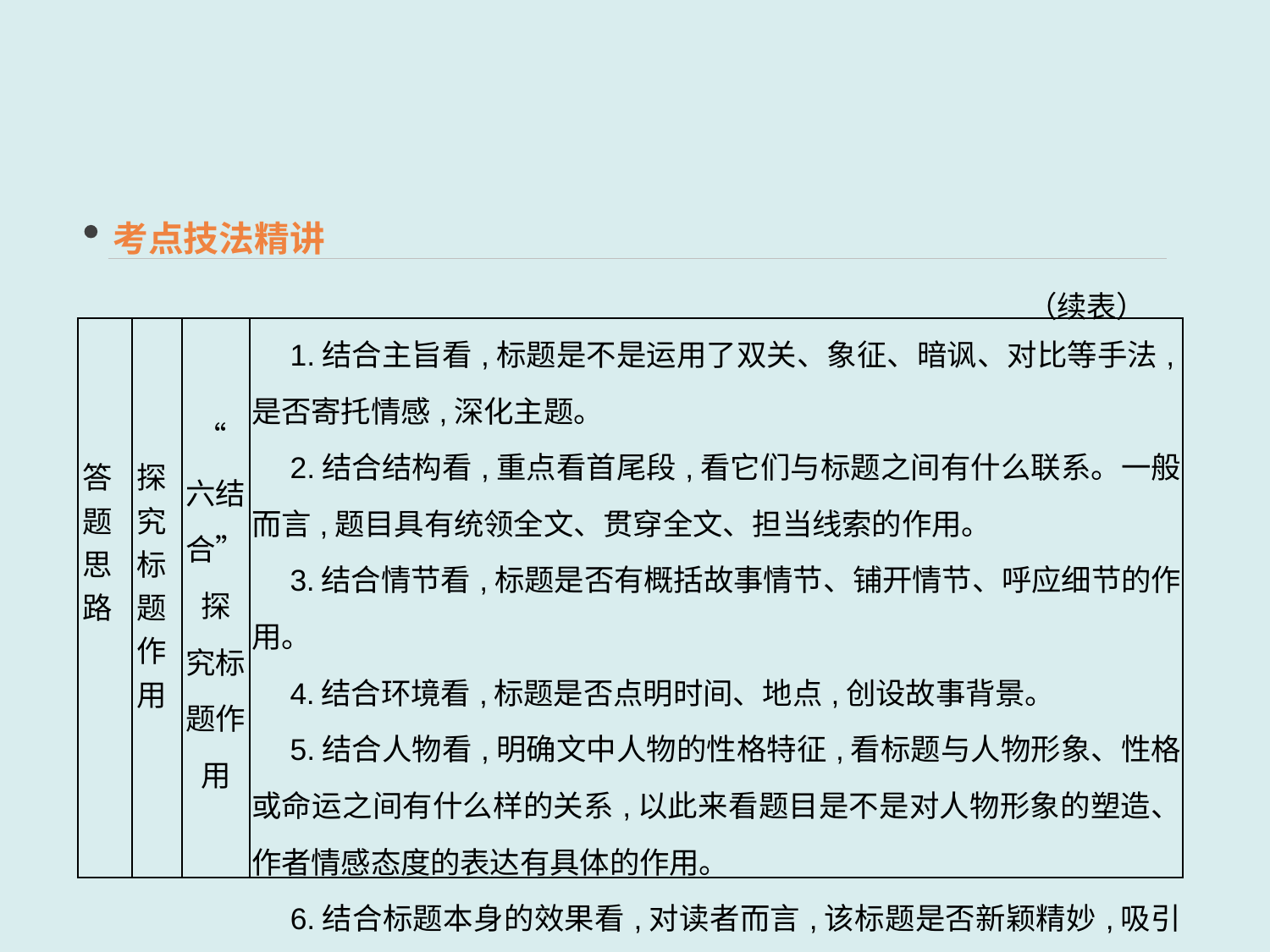

考点技法精讲

（续表）
| 答题思路 | 探究标题作用 | “六结 合” 探 究标 题作 用 | 1.结合主旨看,标题是不是运用了双关、象征、暗讽、对比等手法,是否寄托情感,深化主题。 　2.结合结构看,重点看首尾段,看它们与标题之间有什么联系。一般而言,题目具有统领全文、贯穿全文、担当线索的作用。 　3.结合情节看,标题是否有概括故事情节、铺开情节、呼应细节的作用。 　4.结合环境看,标题是否点明时间、地点,创设故事背景。 　5.结合人物看,明确文中人物的性格特征,看标题与人物形象、性格或命运之间有什么样的关系,以此来看题目是不是对人物形象的塑造、作者情感态度的表达有具体的作用。 　6.结合标题本身的效果看,对读者而言,该标题是否新颖精妙,吸引读者 |
| --- | --- | --- | --- |